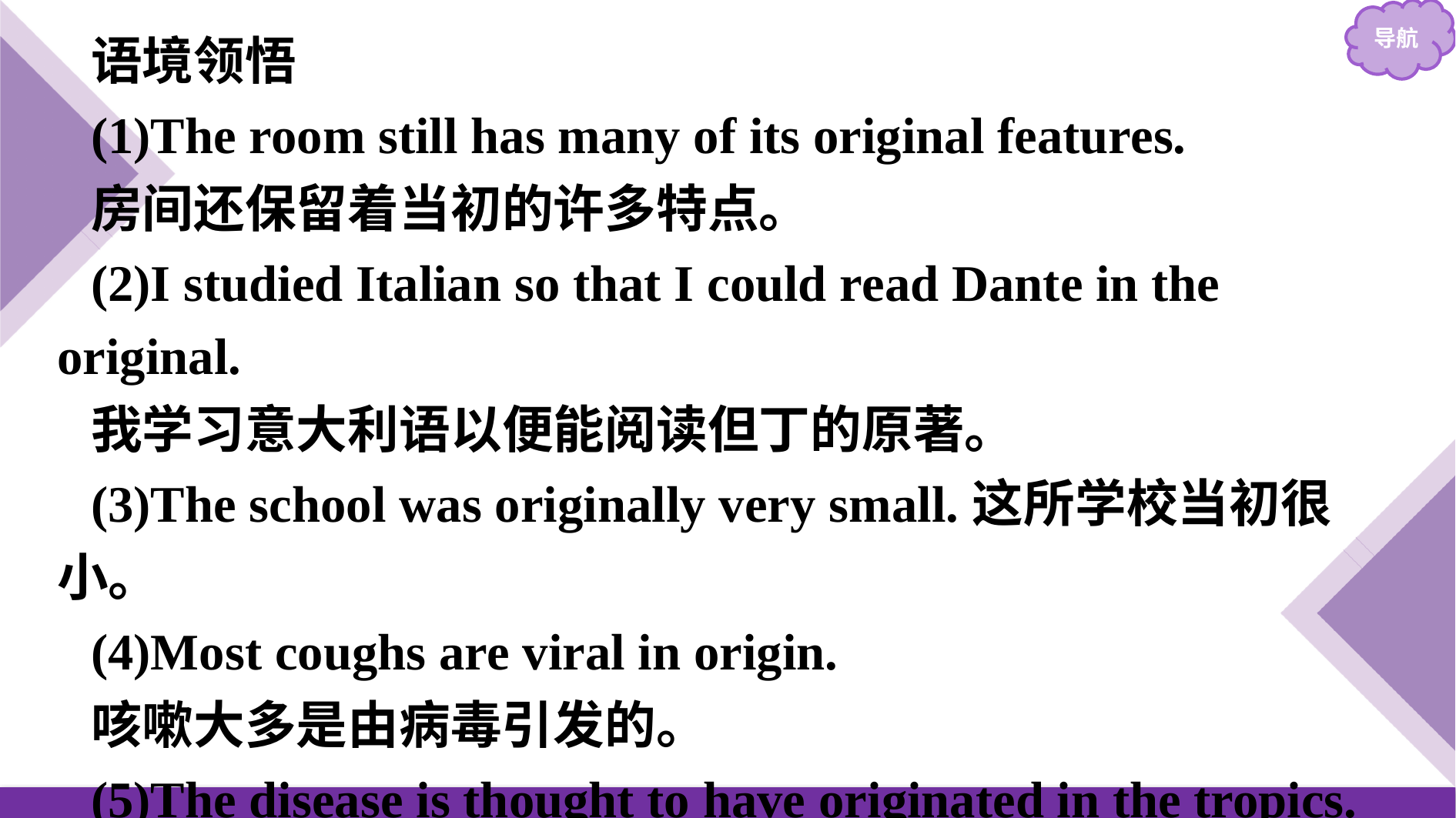

语境领悟
(1)The room still has many of its original features.
房间还保留着当初的许多特点。
(2)I studied Italian so that I could read Dante in the original.
我学习意大利语以便能阅读但丁的原著。
(3)The school was originally very small.这所学校当初很小。
(4)Most coughs are viral in origin.
咳嗽大多是由病毒引发的。
(5)The disease is thought to have originated in the tropics.
这种病据说起源于热带地区。